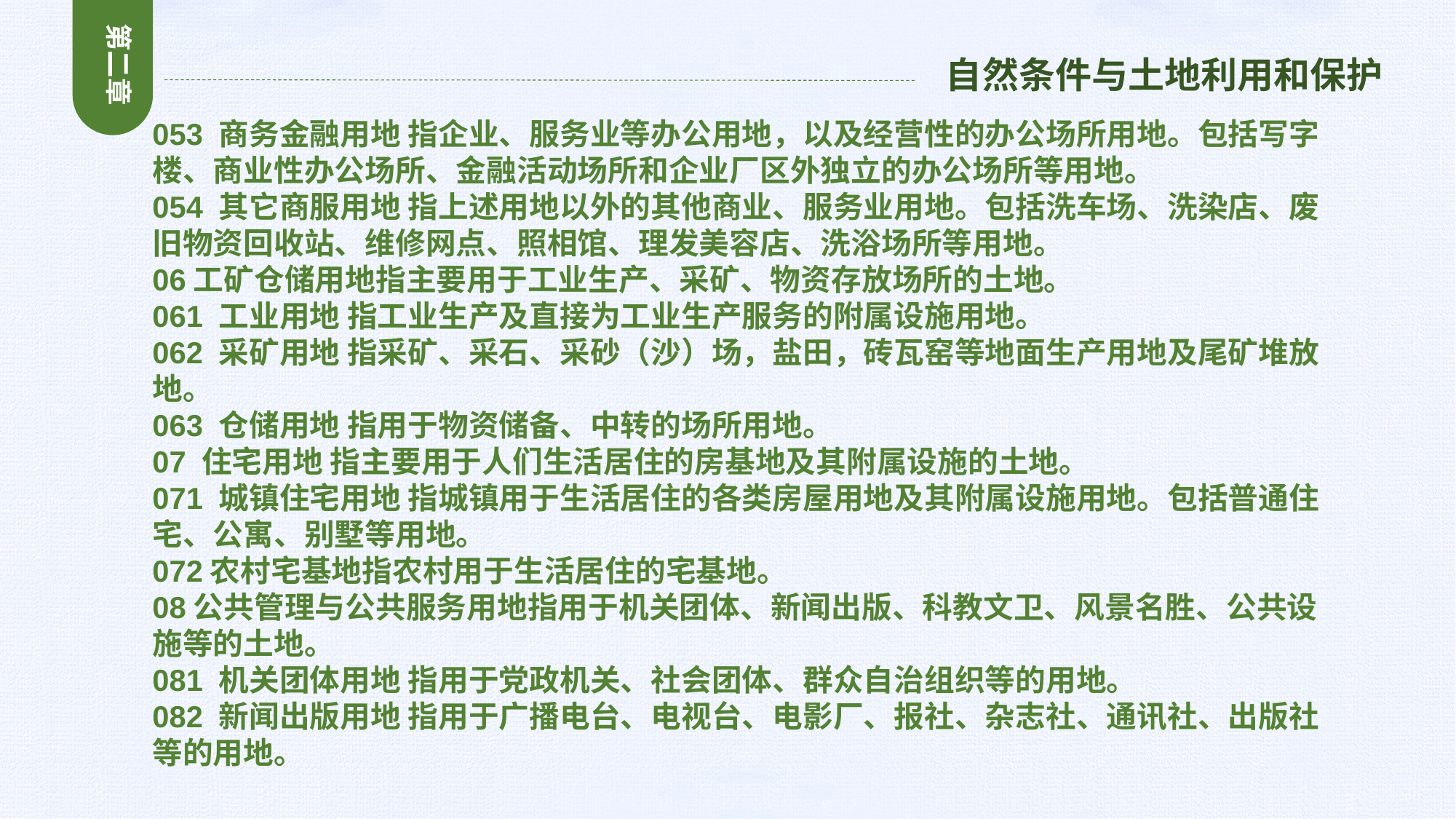

第二章
自然条件与土地利用和保护
053 商务金融用地 指企业、服务业等办公用地，以及经营性的办公场所用地。包括写字楼、商业性办公场所、金融活动场所和企业厂区外独立的办公场所等用地。
054 其它商服用地 指上述用地以外的其他商业、服务业用地。包括洗车场、洗染店、废旧物资回收站、维修网点、照相馆、理发美容店、洗浴场所等用地。
06工矿仓储用地指主要用于工业生产、采矿、物资存放场所的土地。
061 工业用地 指工业生产及直接为工业生产服务的附属设施用地。
062 采矿用地 指采矿、采石、采砂（沙）场，盐田，砖瓦窑等地面生产用地及尾矿堆放地。
063 仓储用地 指用于物资储备、中转的场所用地。
07 住宅用地 指主要用于人们生活居住的房基地及其附属设施的土地。
071 城镇住宅用地 指城镇用于生活居住的各类房屋用地及其附属设施用地。包括普通住宅、公寓、别墅等用地。
072农村宅基地指农村用于生活居住的宅基地。
08公共管理与公共服务用地指用于机关团体、新闻出版、科教文卫、风景名胜、公共设施等的土地。
081 机关团体用地 指用于党政机关、社会团体、群众自治组织等的用地。
082 新闻出版用地 指用于广播电台、电视台、电影厂、报社、杂志社、通讯社、出版社等的用地。